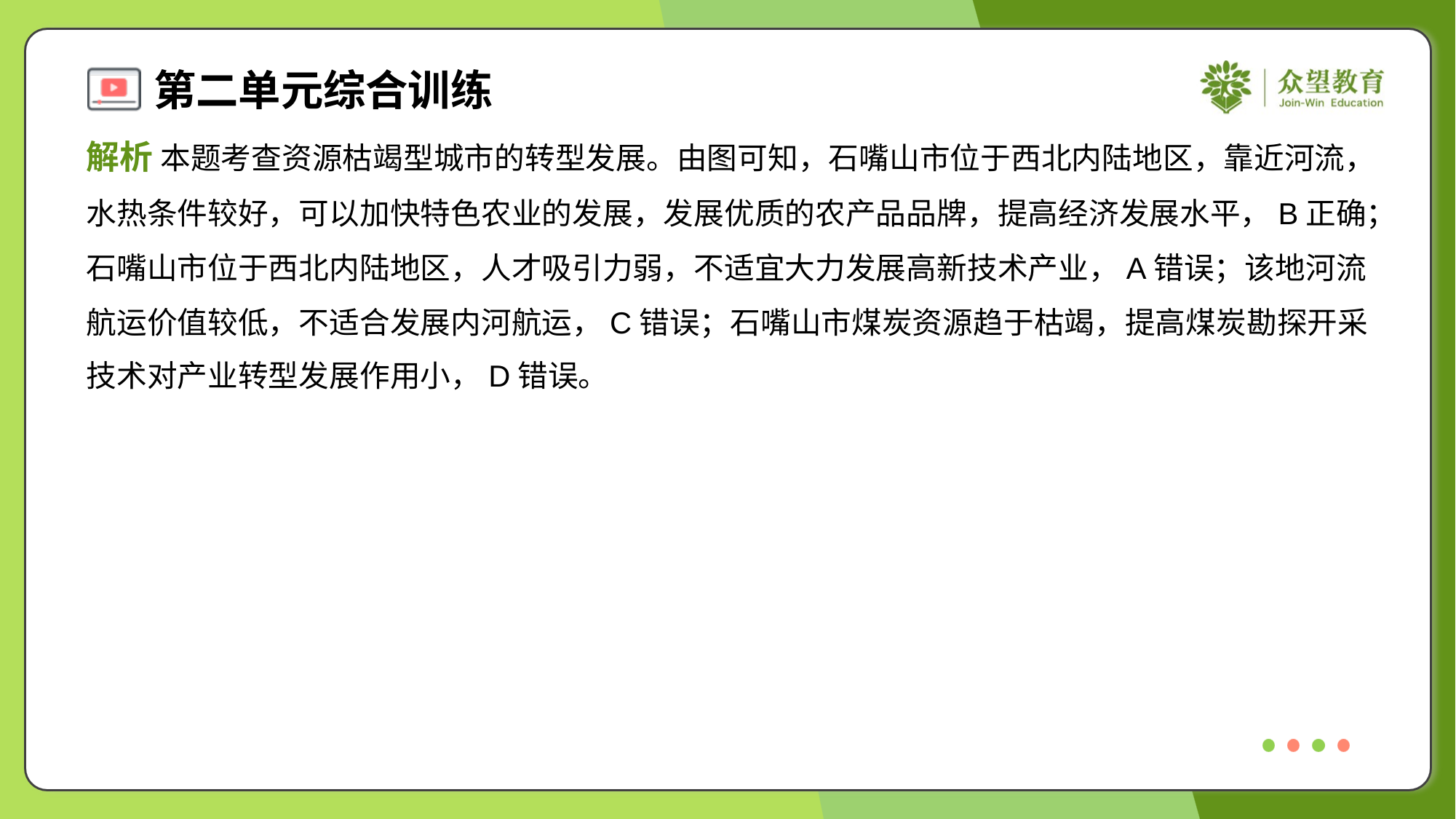

解析 本题考查资源枯竭型城市的转型发展。由图可知，石嘴山市位于西北内陆地区，靠近河流，
水热条件较好，可以加快特色农业的发展，发展优质的农产品品牌，提高经济发展水平，B正确；
石嘴山市位于西北内陆地区，人才吸引力弱，不适宜大力发展高新技术产业，A错误；该地河流
航运价值较低，不适合发展内河航运，C错误；石嘴山市煤炭资源趋于枯竭，提高煤炭勘探开采
技术对产业转型发展作用小，D错误。